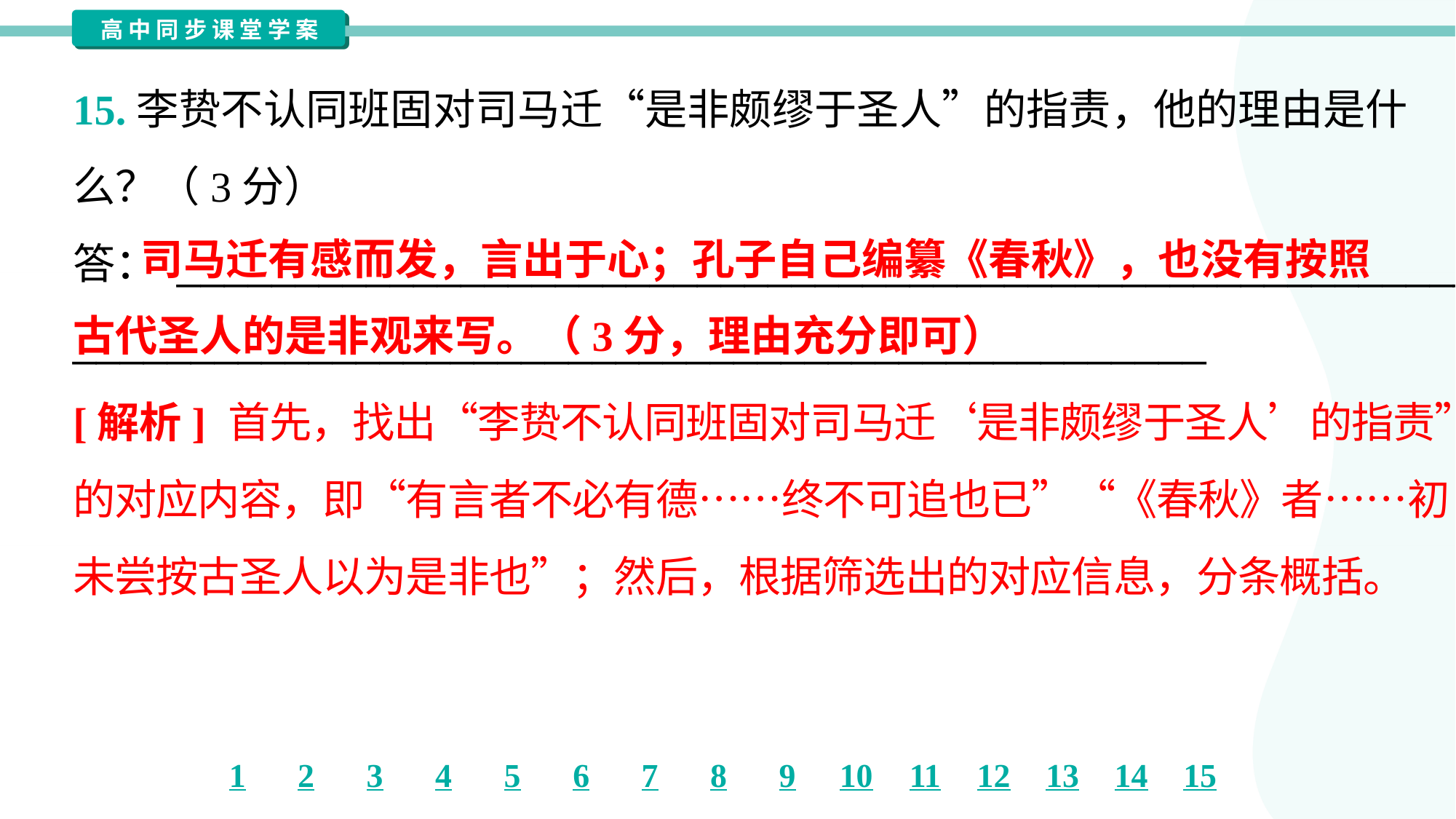

15.李贽不认同班固对司马迁“是非颇缪于圣人”的指责，他的理由是什
么？（3分）
答： ________________________________________________________
________________________________________________
      司马迁有感而发，言出于心；孔子自己编纂《春秋》，也没有按照古代圣人的是非观来写。（3分，理由充分即可）
[解析] 首先，找出“李贽不认同班固对司马迁‘是非颇缪于圣人’的指责”
的对应内容，即“有言者不必有德……终不可追也已”“《春秋》者……初
未尝按古圣人以为是非也”；然后，根据筛选出的对应信息，分条概括。